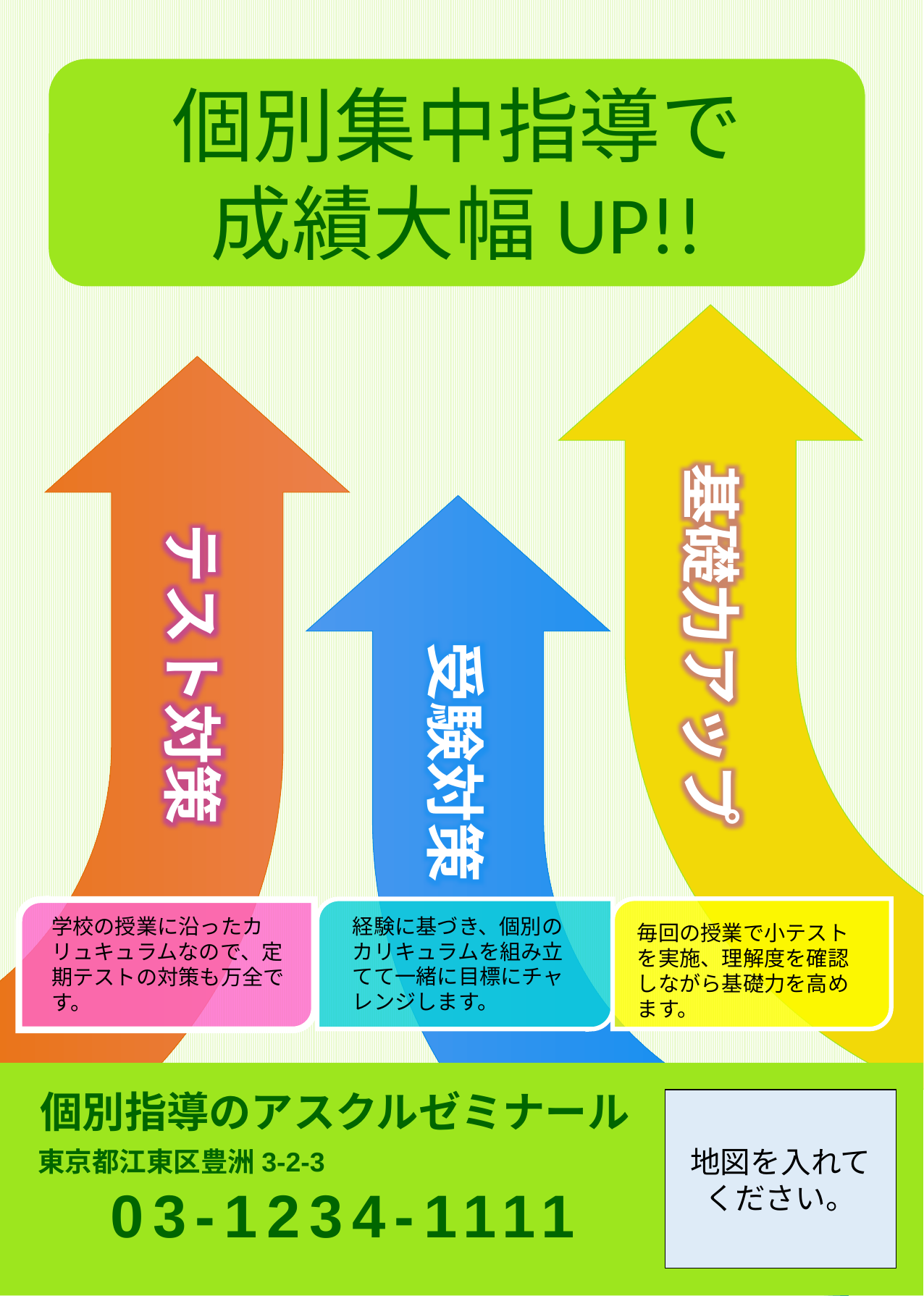

個別集中指導で
成績大幅UP!!

基礎力アップ
テスト対策

受験対策

経験に基づき、個別のカリキュラムを組み立てて一緒に目標にチャレンジします。
学校の授業に沿ったカリュキュラムなので、定期テストの対策も万全です。
毎回の授業で小テストを実施、理解度を確認しながら基礎力を高めます。

個別指導のアスクルゼミナール
地図を入れて
ください。
東京都江東区豊洲3-2-3
03-1234-1111